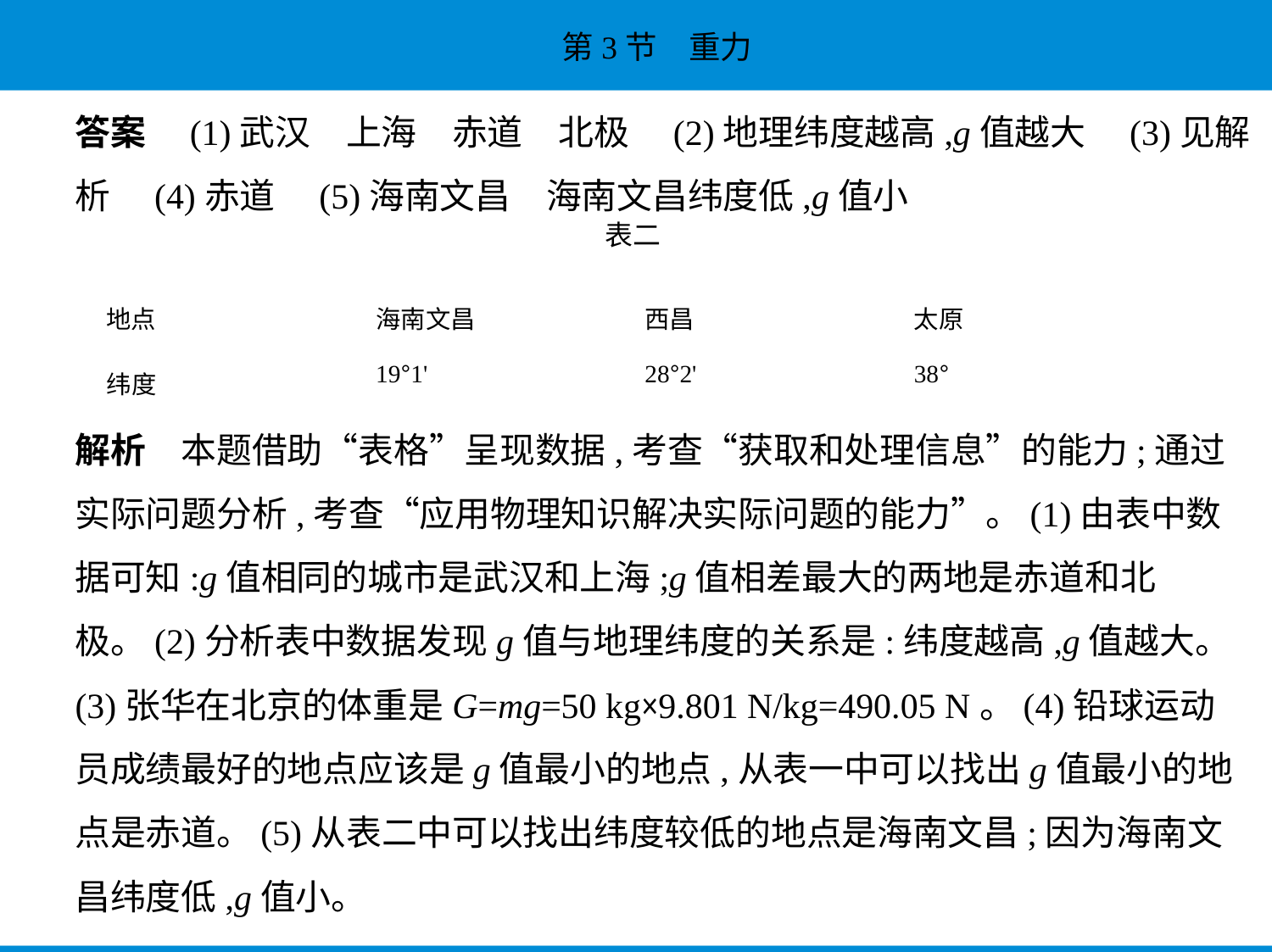

答案　(1)武汉　上海　赤道　北极　(2)地理纬度越高,g值越大　(3)见解
析　(4)赤道　(5)海南文昌　海南文昌纬度低,g值小
表二
| 地点 | 海南文昌 | 西昌 | 太原 |
| --- | --- | --- | --- |
| 纬度 | 19°1' | 28°2' | 38° |
解析　本题借助“表格”呈现数据,考查“获取和处理信息”的能力;通过
实际问题分析,考查“应用物理知识解决实际问题的能力”。(1)由表中数
据可知:g值相同的城市是武汉和上海;g值相差最大的两地是赤道和北
极。(2)分析表中数据发现g值与地理纬度的关系是:纬度越高,g值越大。
(3)张华在北京的体重是G=mg=50 kg×9.801 N/kg=490.05 N。(4)铅球运动
员成绩最好的地点应该是g值最小的地点,从表一中可以找出g值最小的地
点是赤道。(5)从表二中可以找出纬度较低的地点是海南文昌;因为海南文
昌纬度低,g值小。